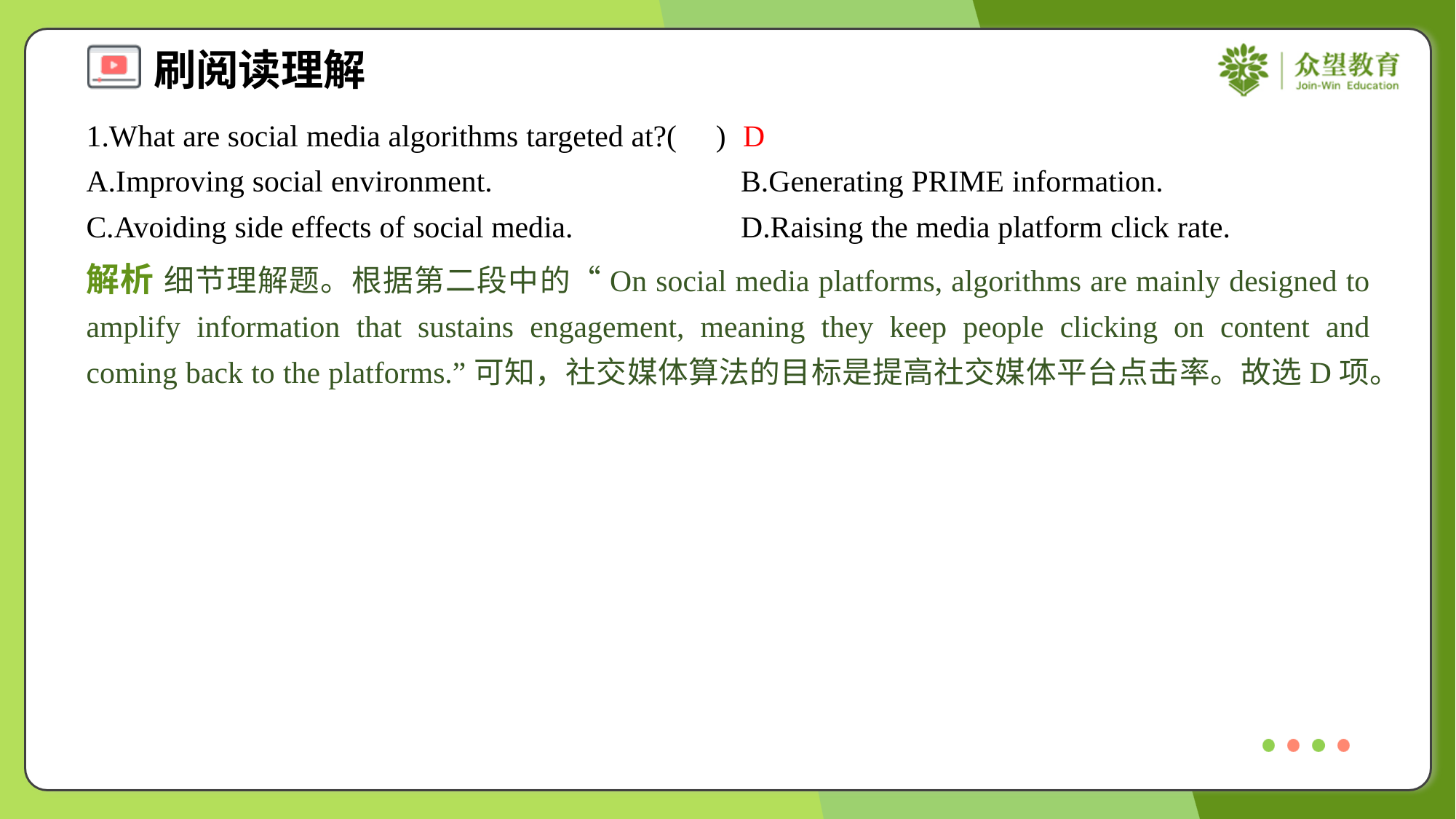

1.What are social media algorithms targeted at?(     )
D
A.Improving social environment.	B.Generating PRIME information.
C.Avoiding side effects of social media.	D.Raising the media platform click rate.
解析 细节理解题。根据第二段中的“On social media platforms, algorithms are mainly designed to amplify information that sustains engagement, meaning they keep people clicking on content and coming back to the platforms.”可知，社交媒体算法的目标是提高社交媒体平台点击率。故选D项。